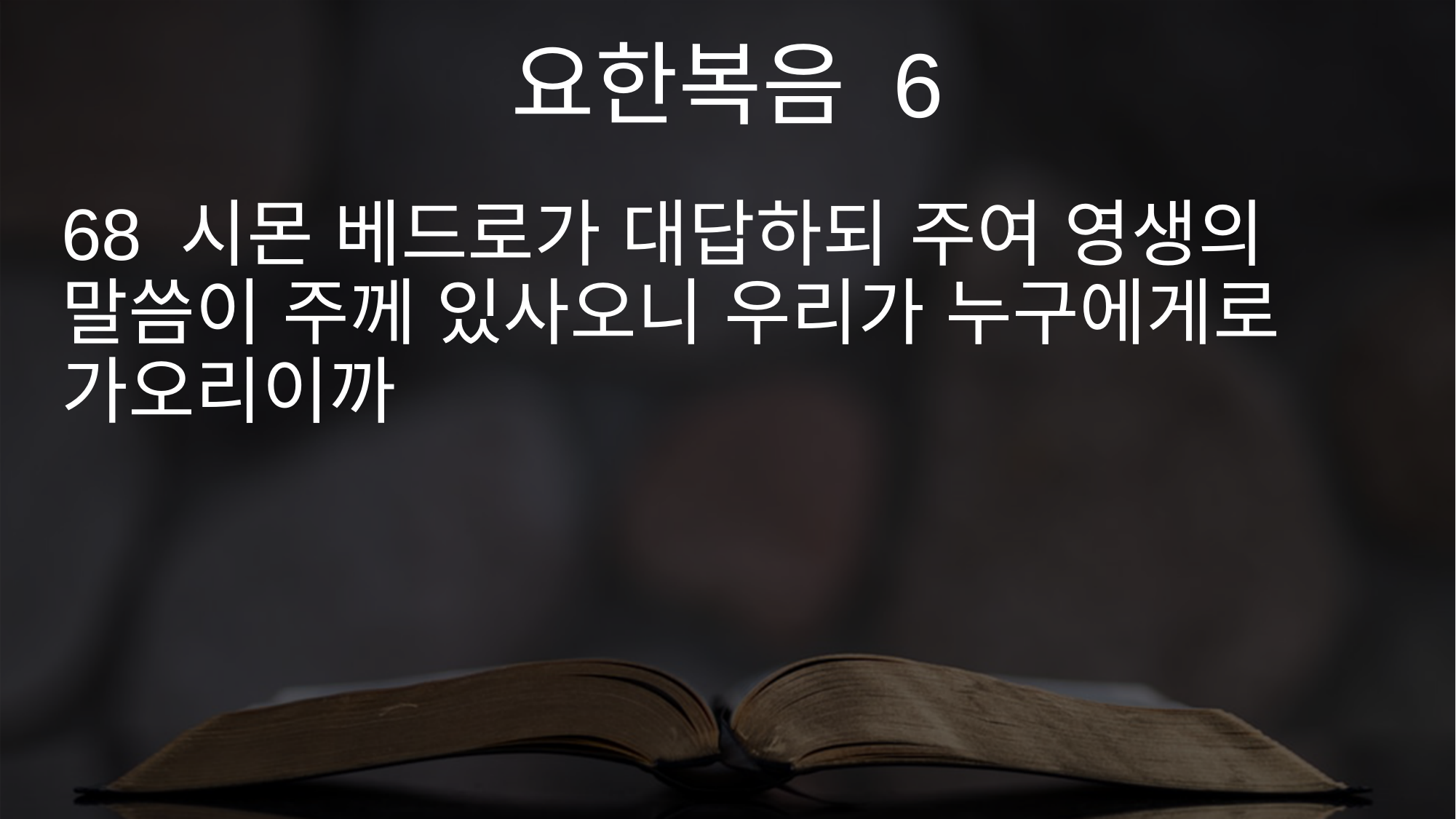

요한복음 6
68 시몬 베드로가 대답하되 주여 영생의 말씀이 주께 있사오니 우리가 누구에게로 가오리이까